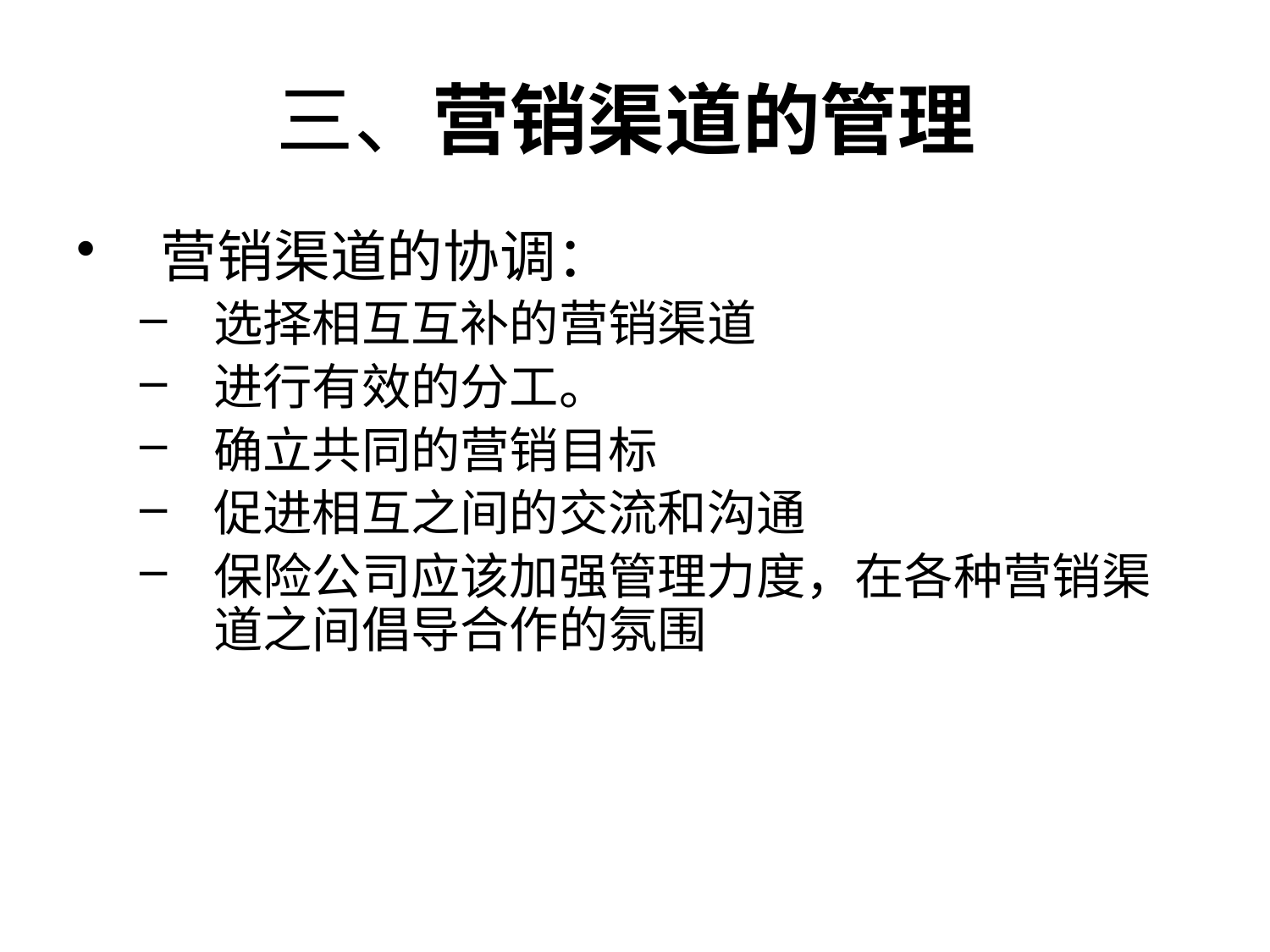

# 三、营销渠道的管理
营销渠道的协调：
选择相互互补的营销渠道
进行有效的分工。
确立共同的营销目标
促进相互之间的交流和沟通
保险公司应该加强管理力度，在各种营销渠道之间倡导合作的氛围